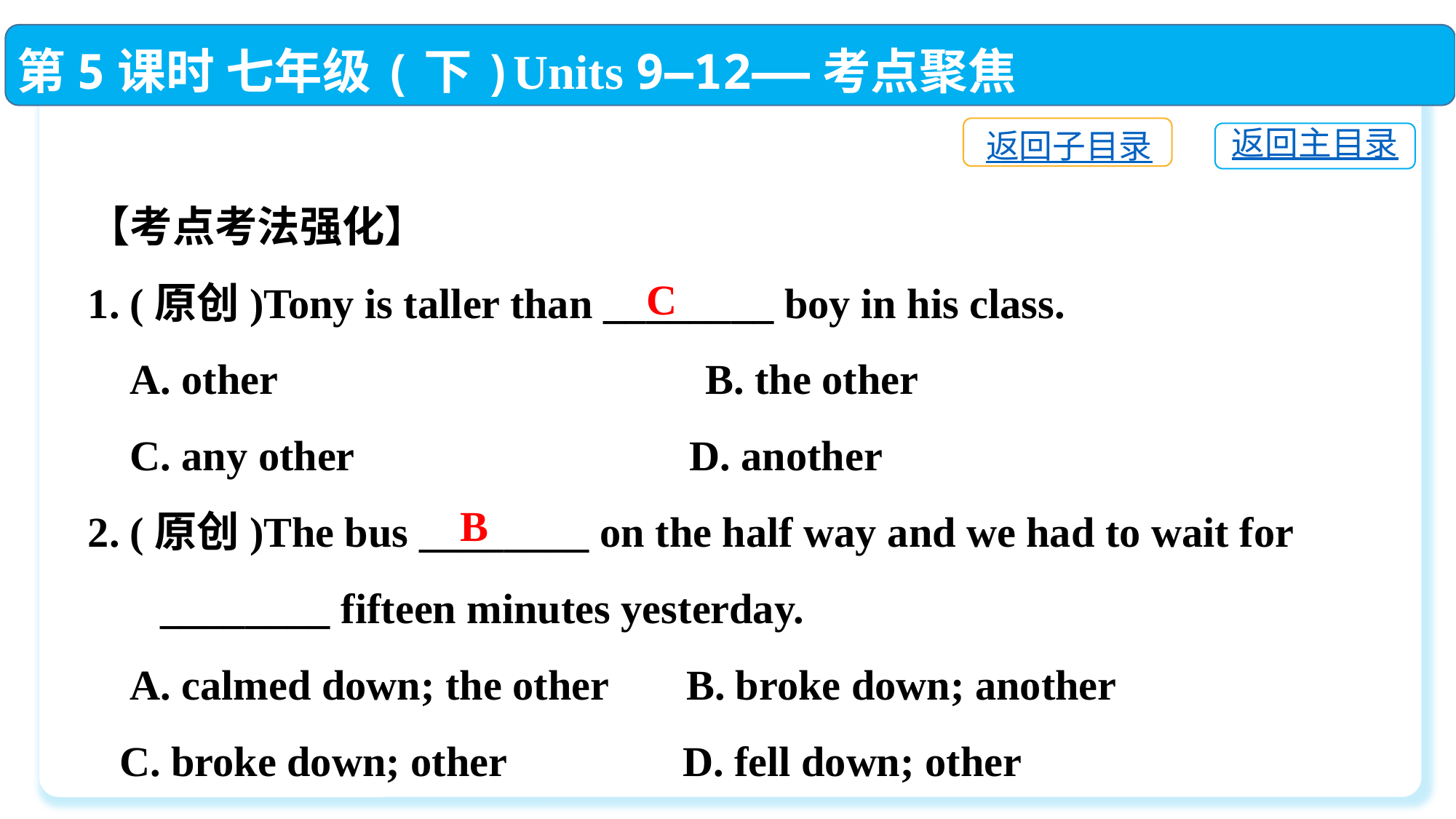

第5课时 七年级(下)Units 9—12——考点聚焦

返回子目录
返回主目录
【考点考法强化】
1. (原创)Tony is taller than ________ boy in his class.
    A. other 　　　　　　　　      B. the other
    C. any other	                          D. another
2. (原创)The bus ________ on the half way and we had to wait for
 　________ fifteen minutes yesterday.
    A. calmed down; the other	     B. broke down; another
   C. broke down; other	               D. fell down; other

C
B